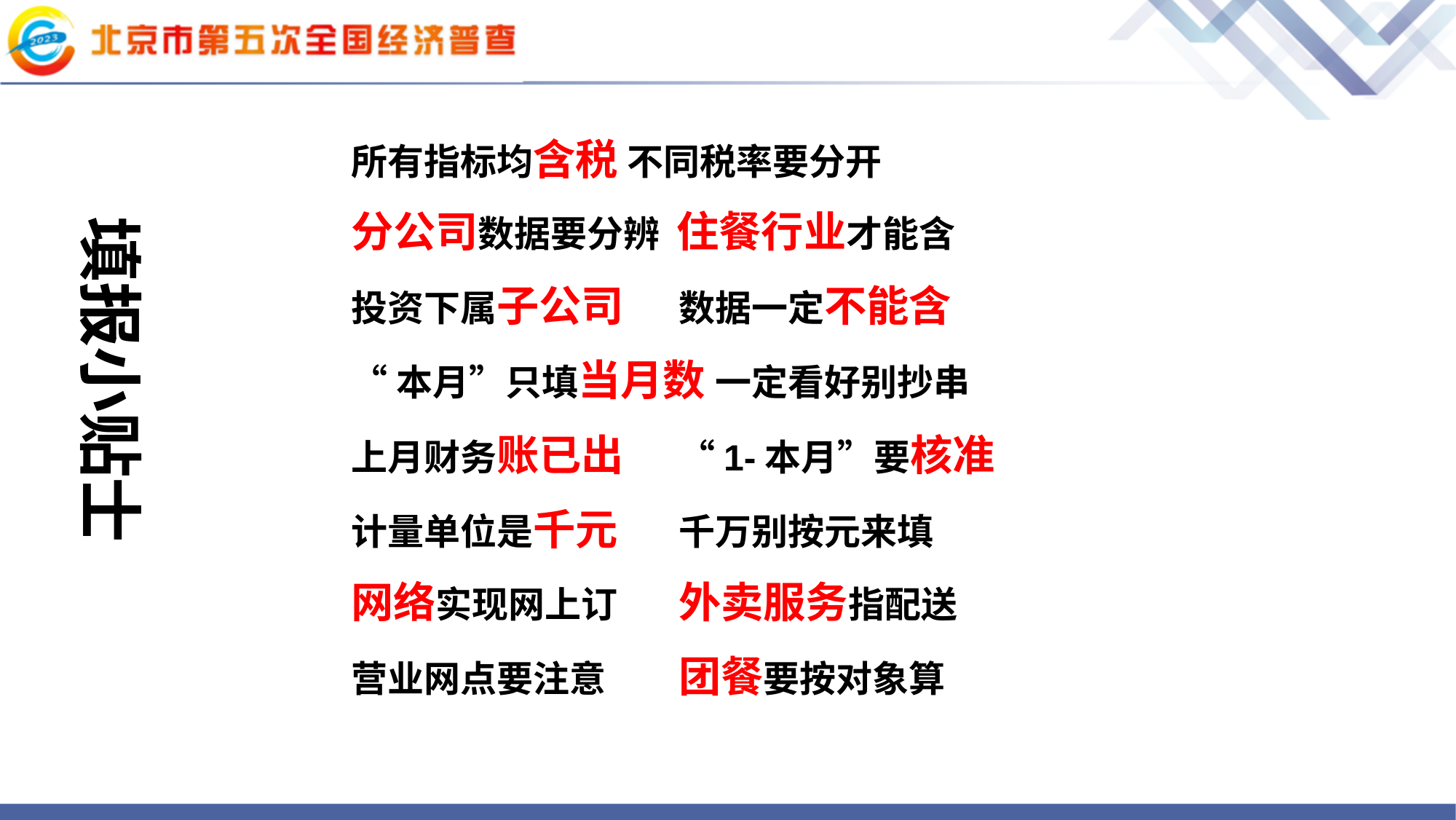

所有指标均含税 不同税率要分开
分公司数据要分辨  住餐行业才能含
投资下属子公司	数据一定不能含
“本月”只填当月数 一定看好别抄串
上月财务账已出	“1-本月”要核准
计量单位是千元	千万别按元来填
网络实现网上订	外卖服务指配送
营业网点要注意	团餐要按对象算
填报小贴士